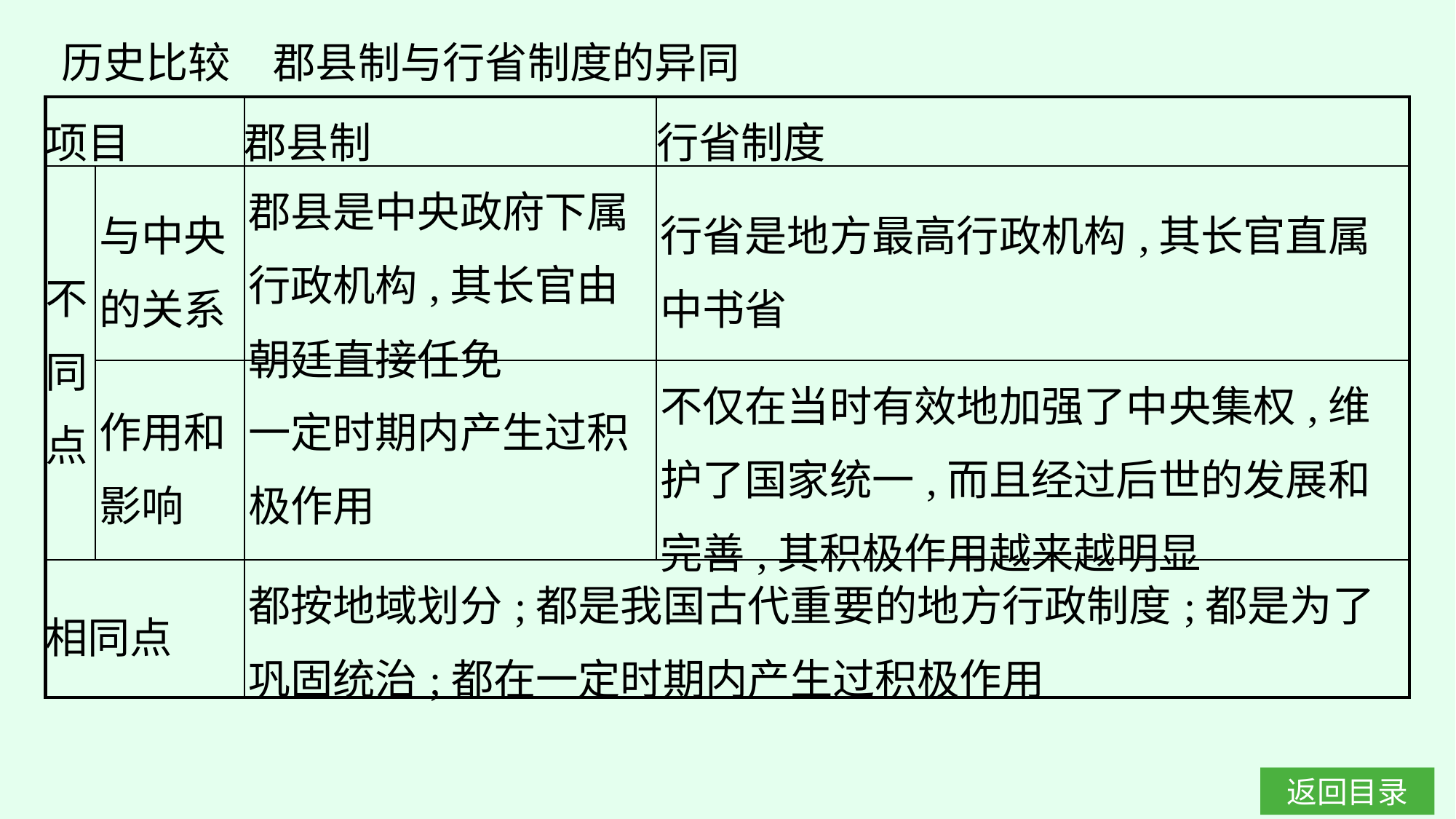

历史比较　郡县制与行省制度的异同
| 项目 |  | 郡县制 | 行省制度 |
| --- | --- | --- | --- |
| 不 同 点 | 与中央 的关系 | 郡县是中央政府下属行政机构,其长官由朝廷直接任免 | 行省是地方最高行政机构,其长官直属中书省 |
|  | 作用和影响 | 一定时期内产生过积极作用 | 不仅在当时有效地加强了中央集权,维护了国家统一,而且经过后世的发展和完善,其积极作用越来越明显 |
| 相同点 |  | 都按地域划分;都是我国古代重要的地方行政制度;都是为了巩固统治;都在一定时期内产生过积极作用 |  |